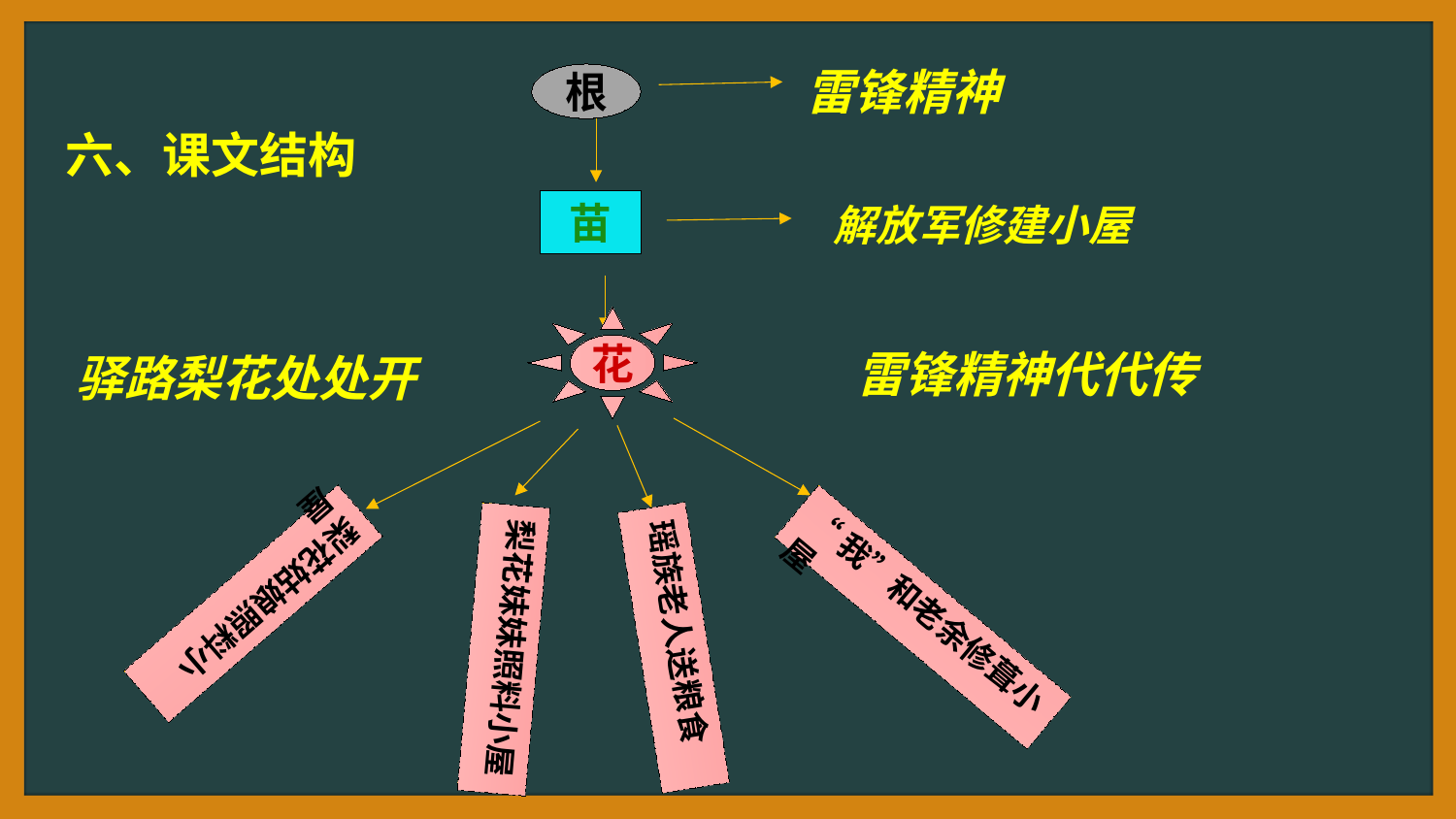

雷锋精神
根
六、课文结构
苗
解放军修建小屋
花
雷锋精神代代传
驿路梨花处处开
“我”和老余修葺小屋
梨花姑娘照料小屋
梨花妹妹照料小屋
瑶族老人送粮食